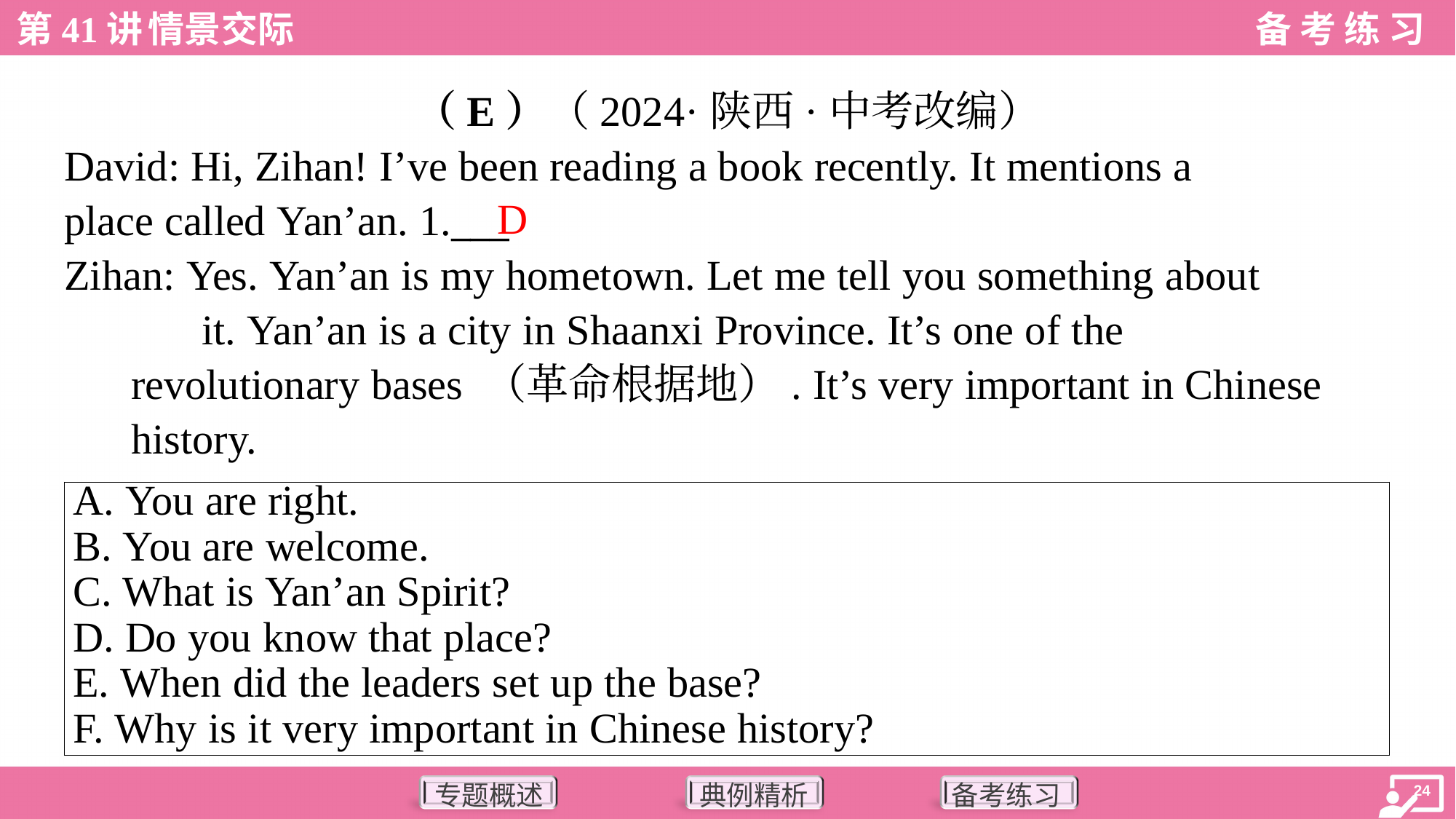

（E）（2024·陕西·中考改编）
David: Hi, Zihan! I’ve been reading a book recently. It mentions a
place called Yan’an. 1.___
Zihan: Yes. Yan’an is my hometown. Let me tell you something about
             it. Yan’an is a city in Shaanxi Province. It’s one of the
      revolutionary bases （革命根据地）. It’s very important in Chinese
      history.
D
| A. You are right. B. You are welcome. C. What is Yan’an Spirit? D. Do you know that place? E. When did the leaders set up the base? F. Why is it very important in Chinese history? |
| --- |